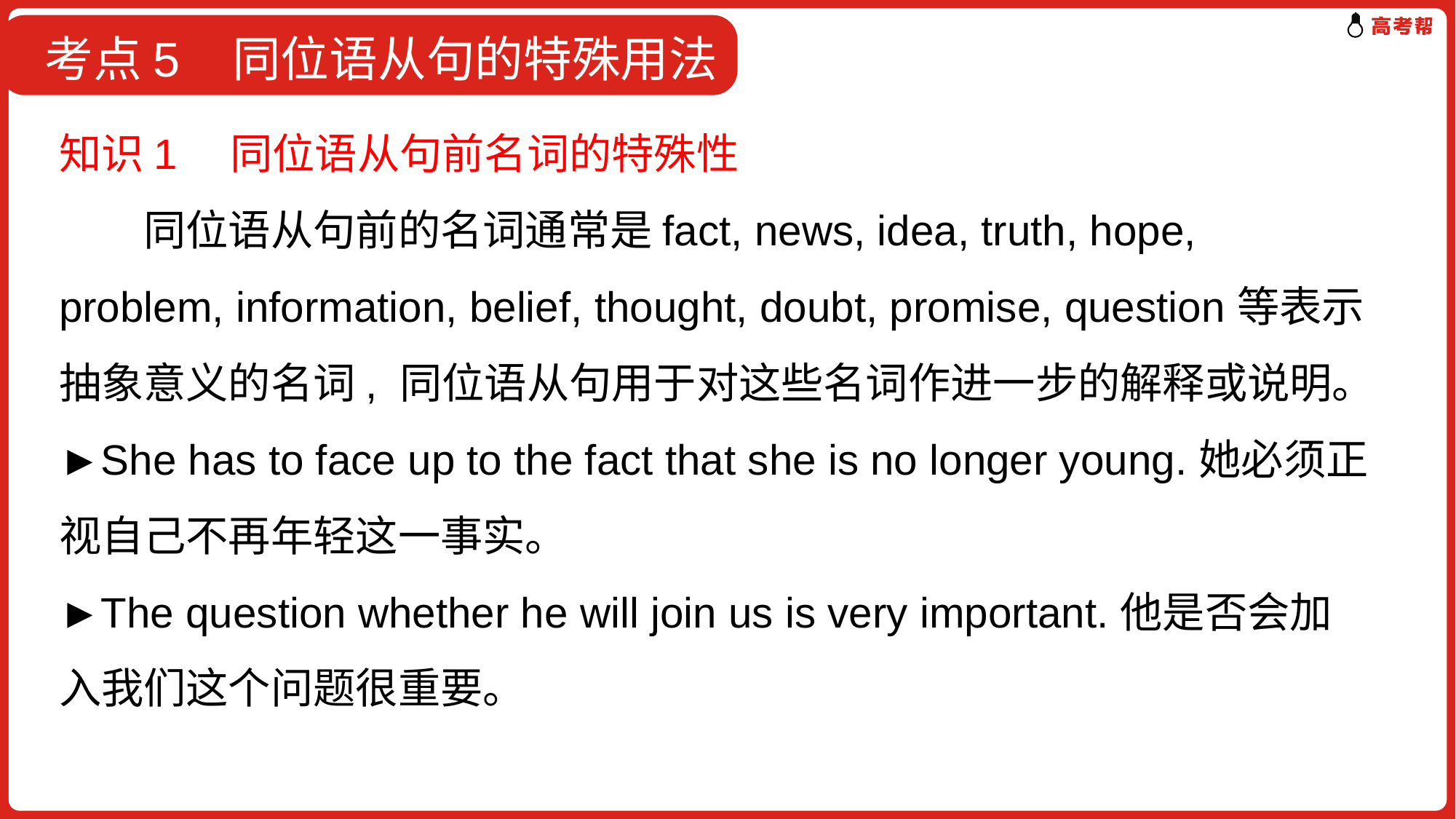

考点5   同位语从句的特殊用法
知识1　同位语从句前名词的特殊性
　　同位语从句前的名词通常是fact, news, idea, truth, hope, problem, information, belief, thought, doubt, promise, question等表示抽象意义的名词, 同位语从句用于对这些名词作进一步的解释或说明。
►She has to face up to the fact that she is no longer young.她必须正视自己不再年轻这一事实。
►The question whether he will join us is very important.他是否会加入我们这个问题很重要。